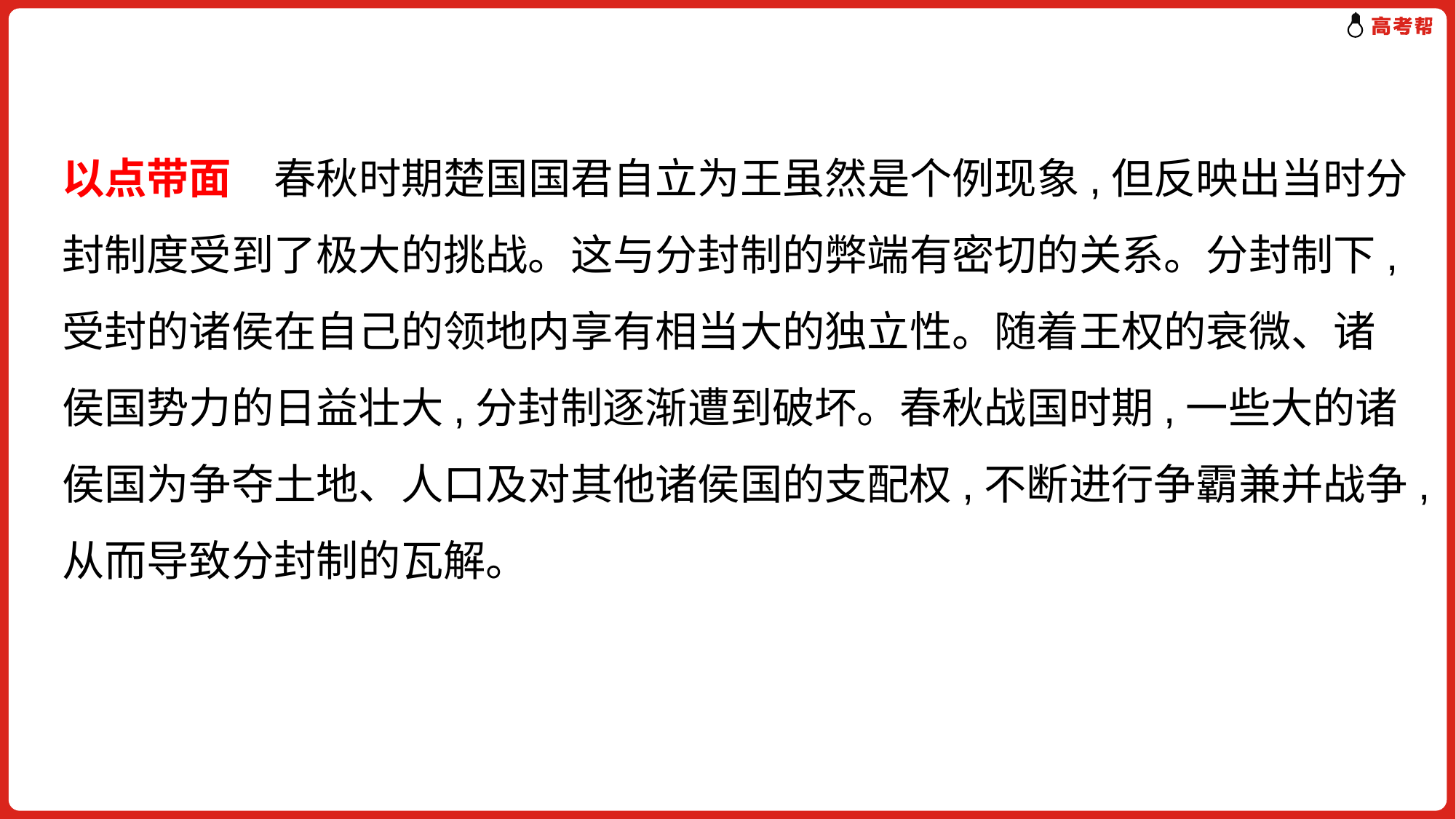

以点带面　春秋时期楚国国君自立为王虽然是个例现象,但反映出当时分
封制度受到了极大的挑战。这与分封制的弊端有密切的关系。分封制下,
受封的诸侯在自己的领地内享有相当大的独立性。随着王权的衰微、诸
侯国势力的日益壮大,分封制逐渐遭到破坏。春秋战国时期,一些大的诸
侯国为争夺土地、人口及对其他诸侯国的支配权,不断进行争霸兼并战争,
从而导致分封制的瓦解。